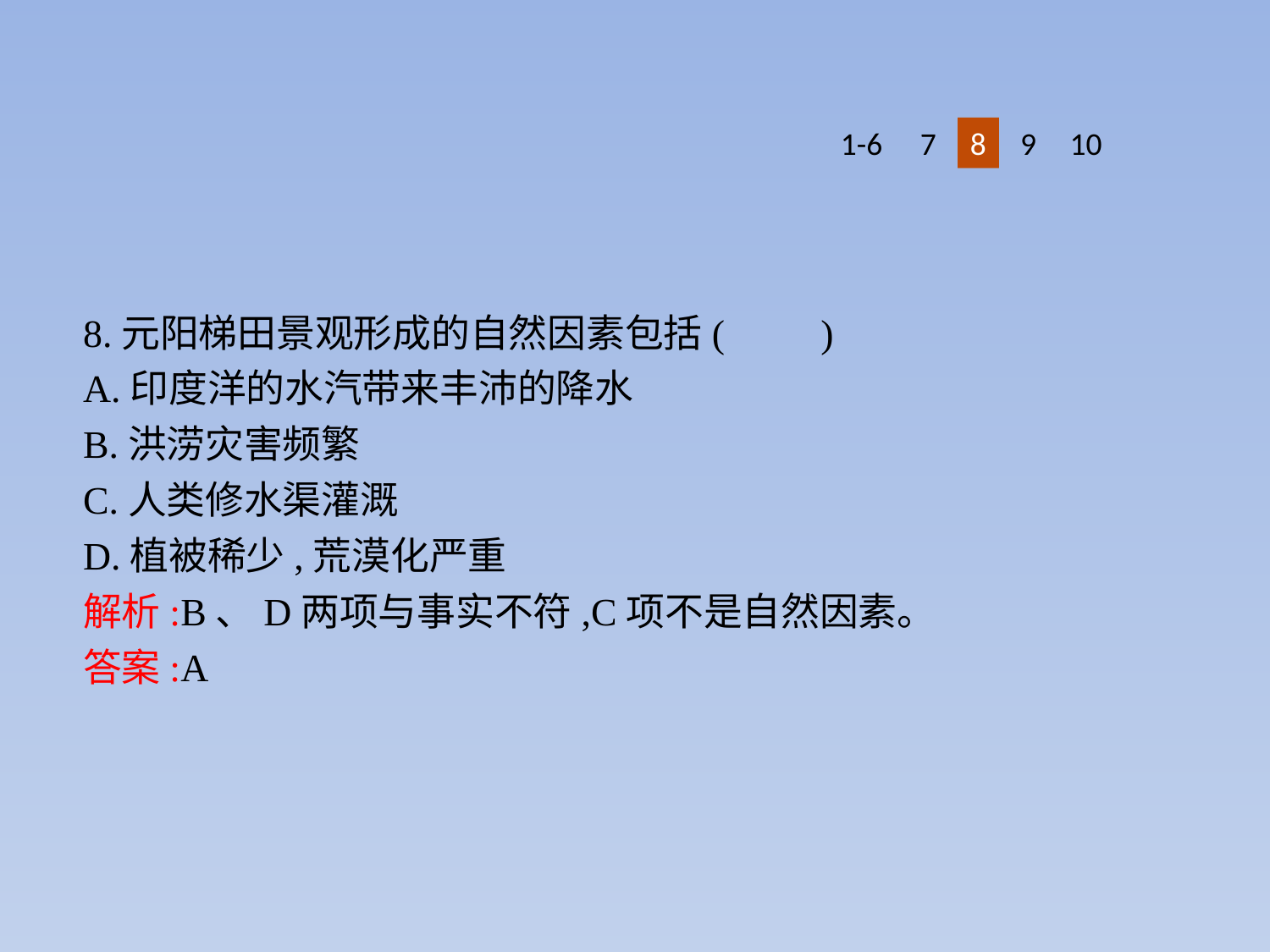

1-6
7
8
9
10
8.元阳梯田景观形成的自然因素包括(　　)
A.印度洋的水汽带来丰沛的降水
B.洪涝灾害频繁
C.人类修水渠灌溉
D.植被稀少,荒漠化严重
解析:B、D两项与事实不符,C项不是自然因素。
答案:A